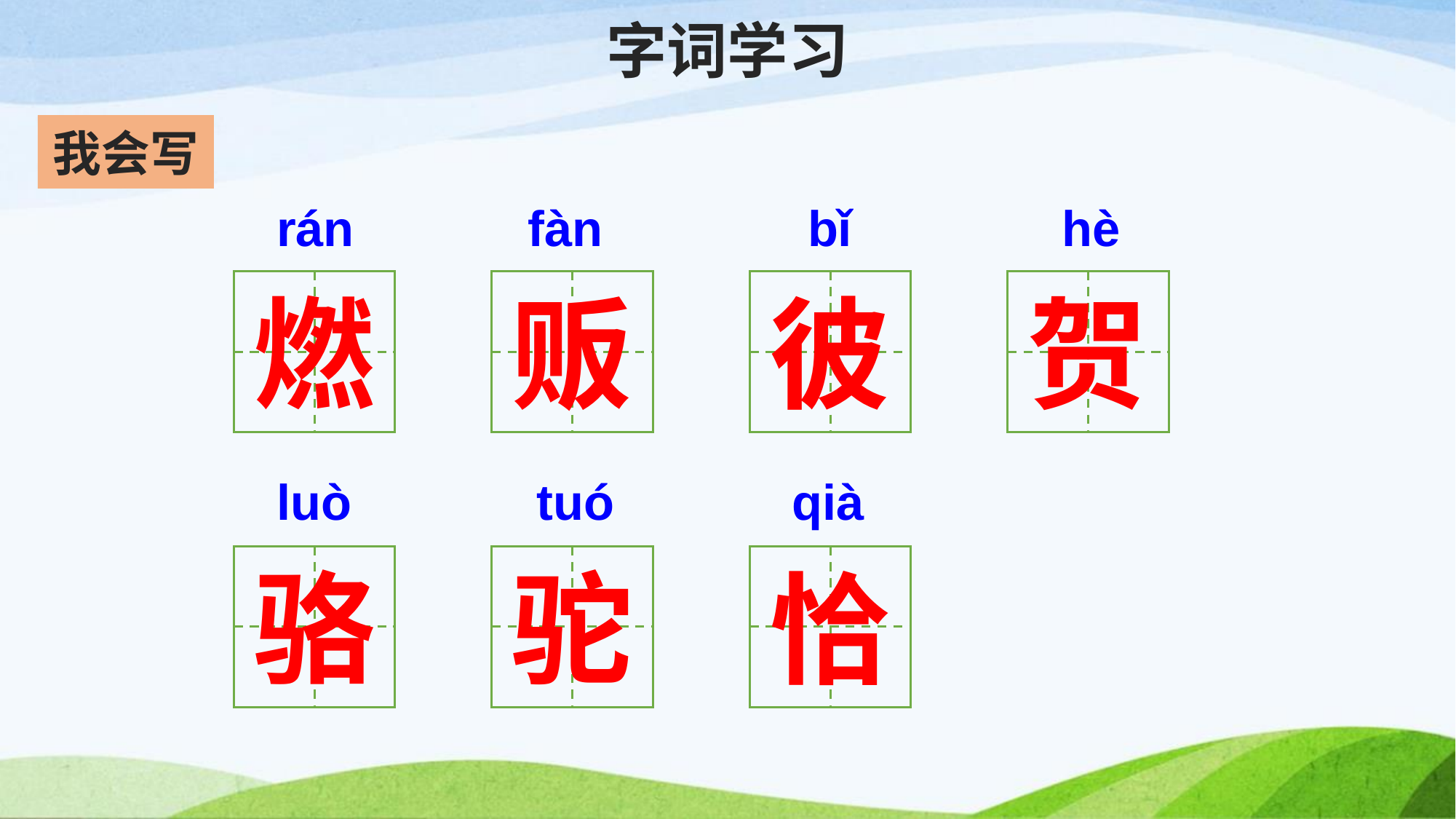

# 字词学习
我会写
rán
fàn
bǐ
hè

燃

贩

彼

贺
luò
tuó
qià

骆

驼

恰